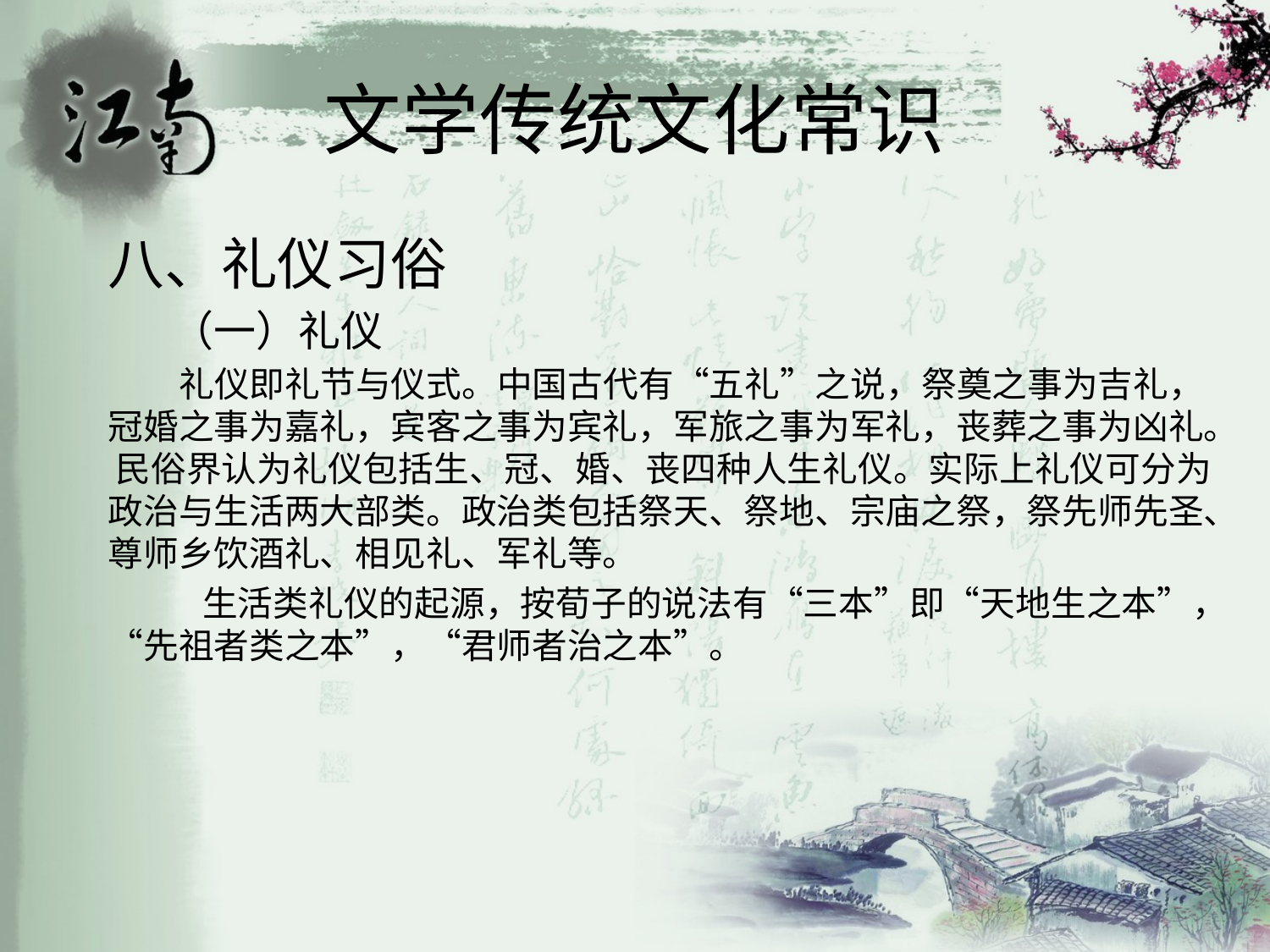

# 文学传统文化常识
八、礼仪习俗
       （一）礼仪
        礼仪即礼节与仪式。中国古代有“五礼”之说，祭奠之事为吉礼，冠婚之事为嘉礼，宾客之事为宾礼，军旅之事为军礼，丧葬之事为凶礼。 民俗界认为礼仪包括生、冠、婚、丧四种人生礼仪。实际上礼仪可分为政治与生活两大部类。政治类包括祭天、祭地、宗庙之祭，祭先师先圣、尊师乡饮酒礼、相见礼、军礼等。
           生活类礼仪的起源，按荀子的说法有“三本”即“天地生之本”，“先祖者类之本”，“君师者治之本”。